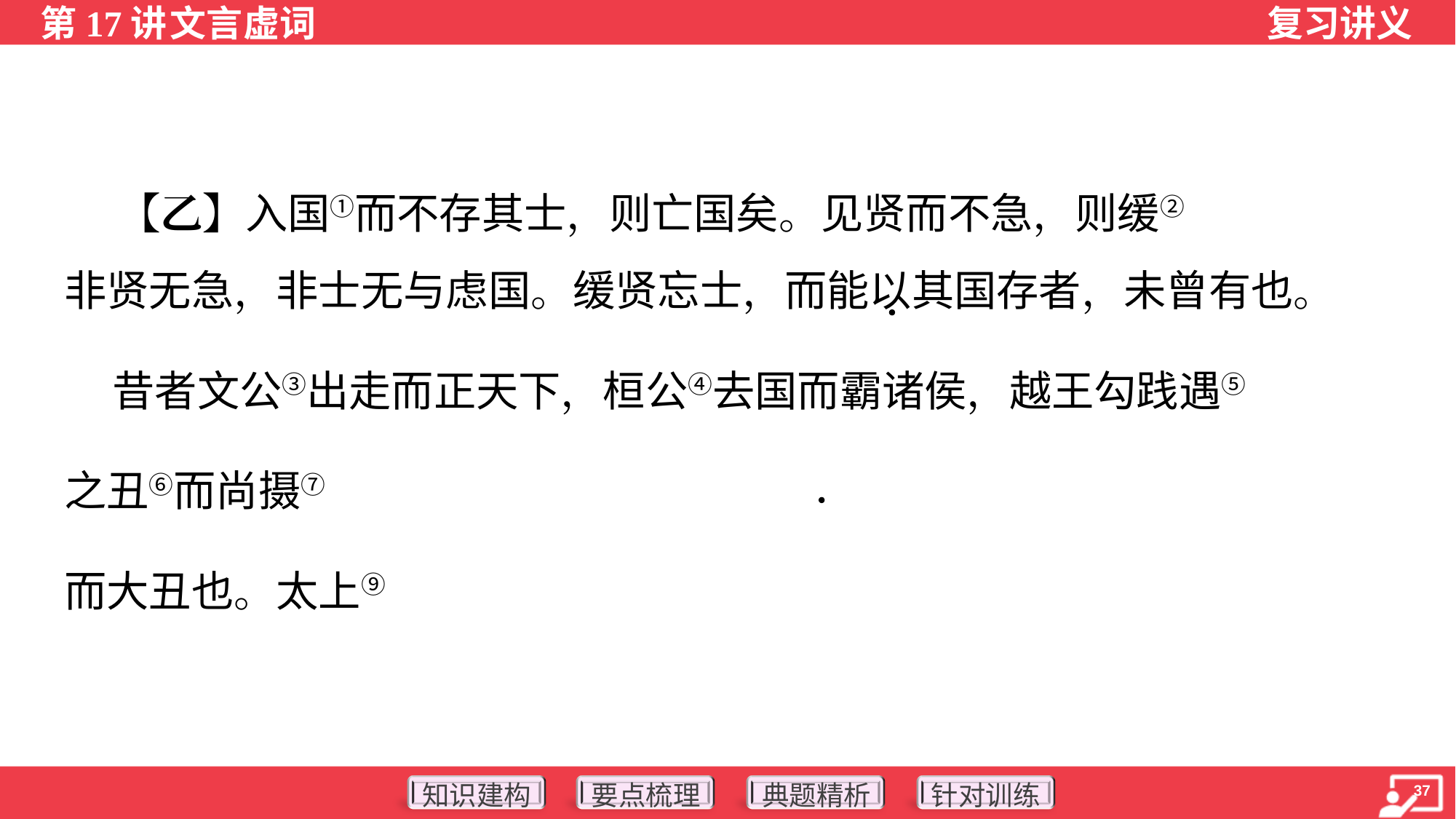

【乙】入国①而不存其士，则亡国矣。见贤而不急，则缓② 其君矣。
非贤无急，非士无与虑国。缓贤忘士，而能以其国存者，未曾有也。
    昔者文公③出走而正天下，桓公④去国而霸诸侯，越王勾践遇⑤ 吴王
之丑⑥而尚摄⑦ 中国之贤君。三子之能达名成功于天下也，皆于其国抑⑧
而大丑也。太上⑨ 无败，其次败而有以成，此之谓用民。
（选自《墨子》）